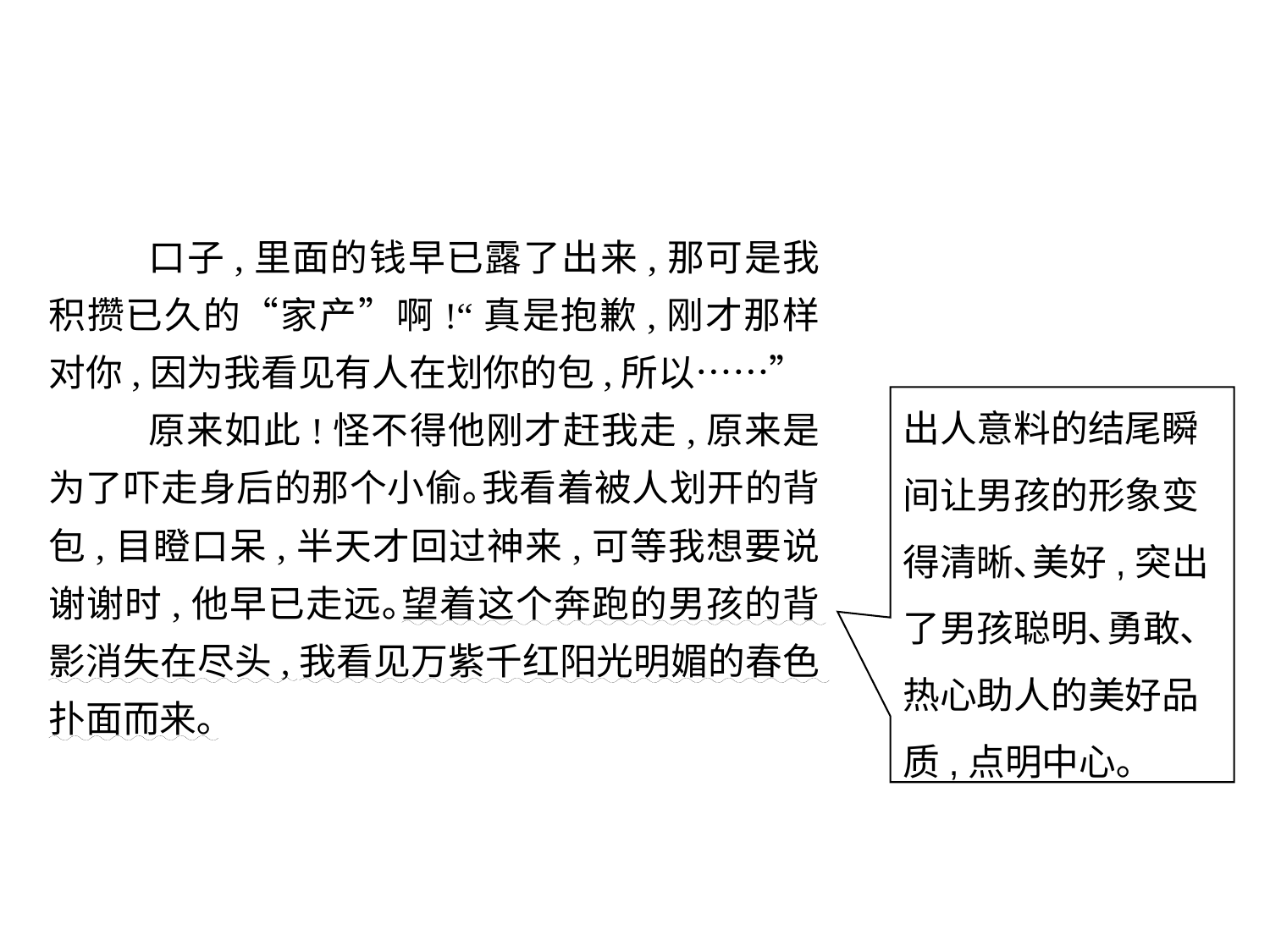

口子,里面的钱早已露了出来,那可是我积攒已久的“家产”啊!“真是抱歉,刚才那样对你,因为我看见有人在划你的包,所以……”
原来如此!怪不得他刚才赶我走,原来是为了吓走身后的那个小偷｡我看着被人划开的背包,目瞪口呆,半天才回过神来,可等我想要说谢谢时,他早已走远｡望着这个奔跑的男孩的背影消失在尽头,我看见万紫千红阳光明媚的春色扑面而来｡
出人意料的结尾瞬间让男孩的形象变得清晰､美好,突出了男孩聪明､勇敢､热心助人的美好品质,点明中心｡